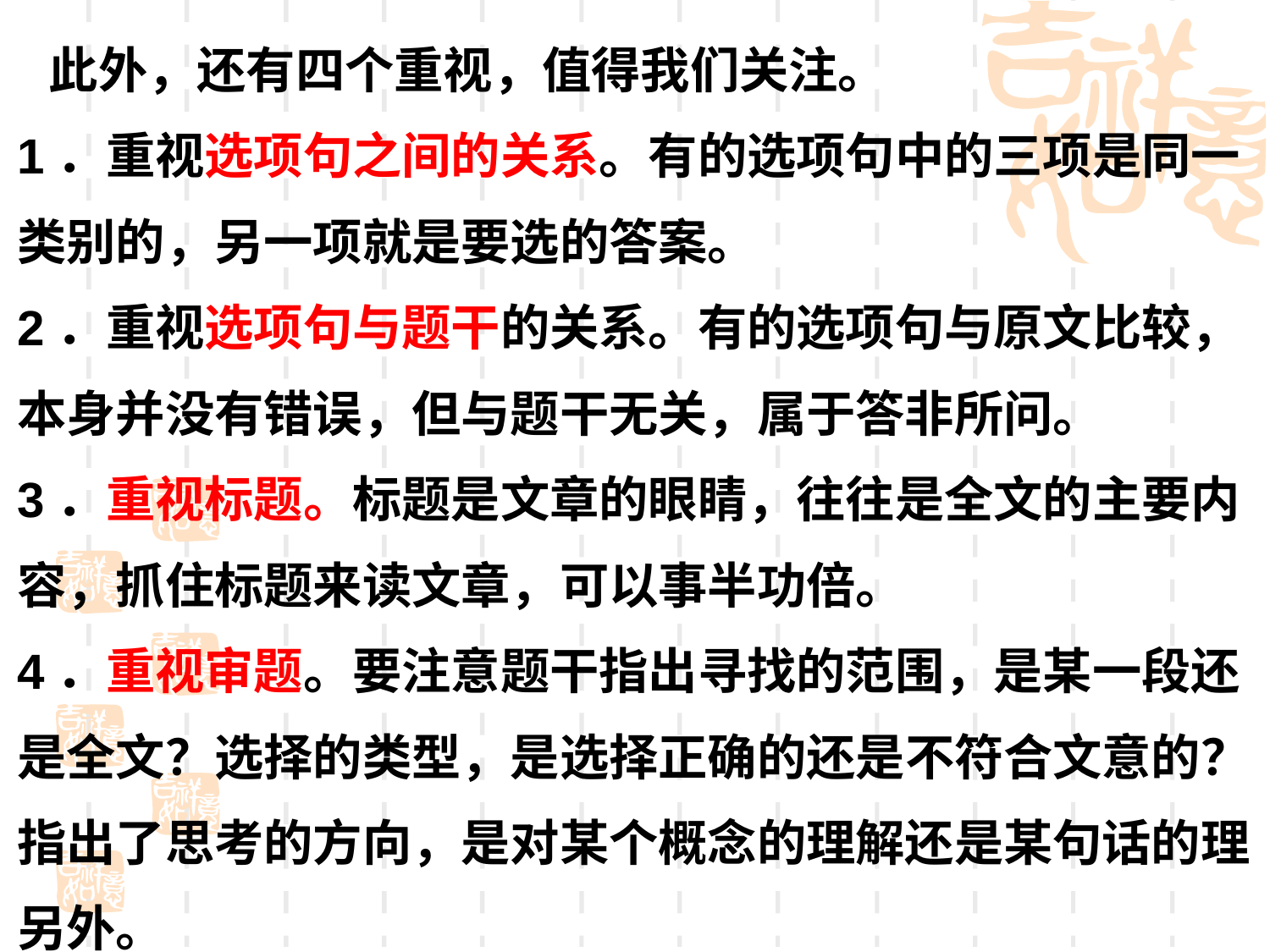

此外，还有四个重视，值得我们关注。
1．重视选项句之间的关系。有的选项句中的三项是同一类别的，另一项就是要选的答案。
2．重视选项句与题干的关系。有的选项句与原文比较，本身并没有错误，但与题干无关，属于答非所问。
3．重视标题。标题是文章的眼睛，往往是全文的主要内容，抓住标题来读文章，可以事半功倍。
4．重视审题。要注意题干指出寻找的范围，是某一段还是全文？选择的类型，是选择正确的还是不符合文意的？指出了思考的方向，是对某个概念的理解还是某句话的理另外。